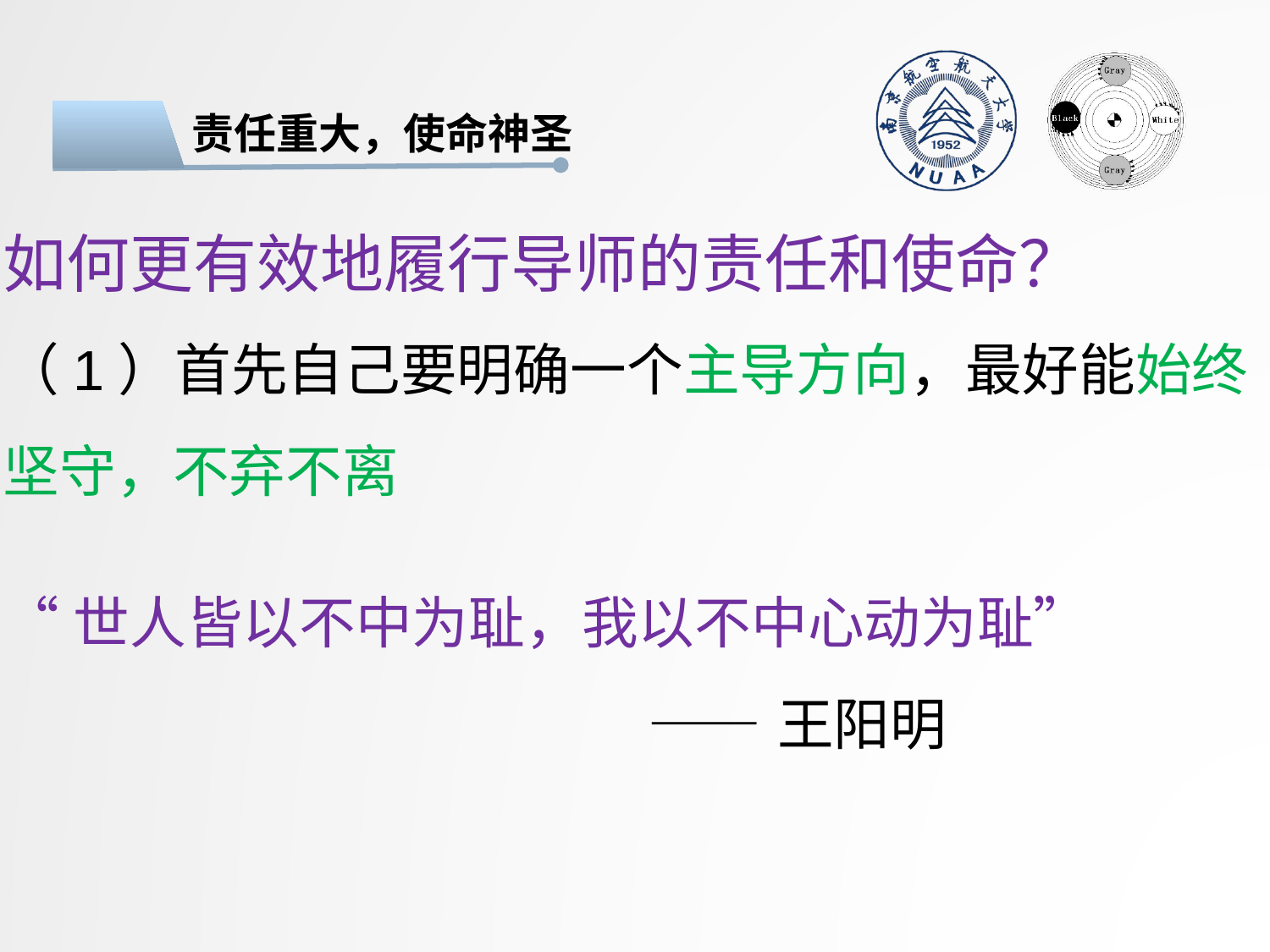

责任重大，使命神圣
如何更有效地履行导师的责任和使命？
（1）首先自己要明确一个主导方向，最好能始终坚守，不弃不离

“世人皆以不中为耻，我以不中心动为耻”
                                                   ——王阳明